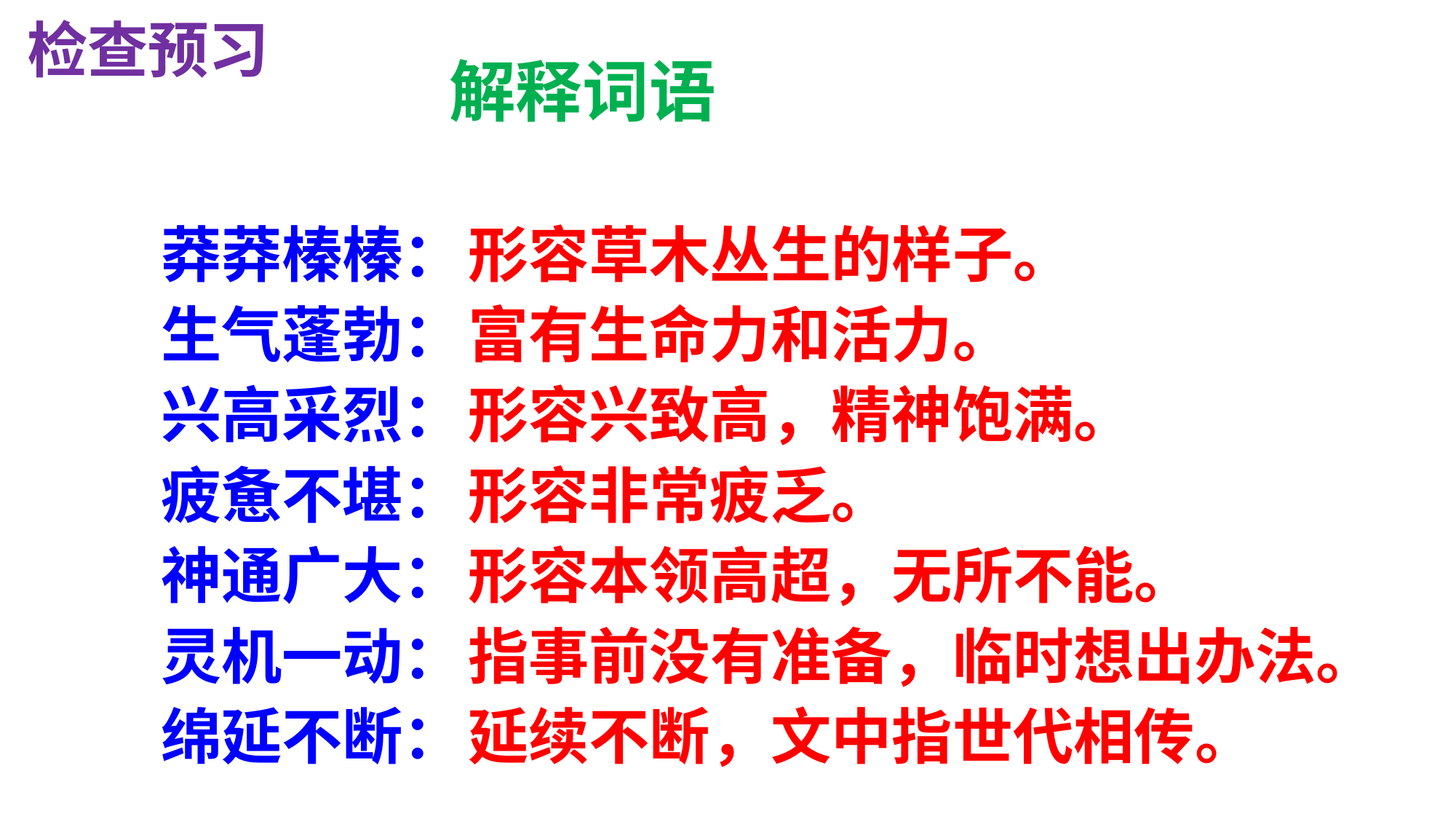

检查预习
解释词语
莽莽榛榛：
生气蓬勃：
兴高采烈：
疲惫不堪：
神通广大：
灵机一动：
绵延不断：
形容草木丛生的样子。
富有生命力和活力。
形容兴致高，精神饱满。
形容非常疲乏。
形容本领高超，无所不能。
指事前没有准备，临时想出办法。
延续不断，文中指世代相传。